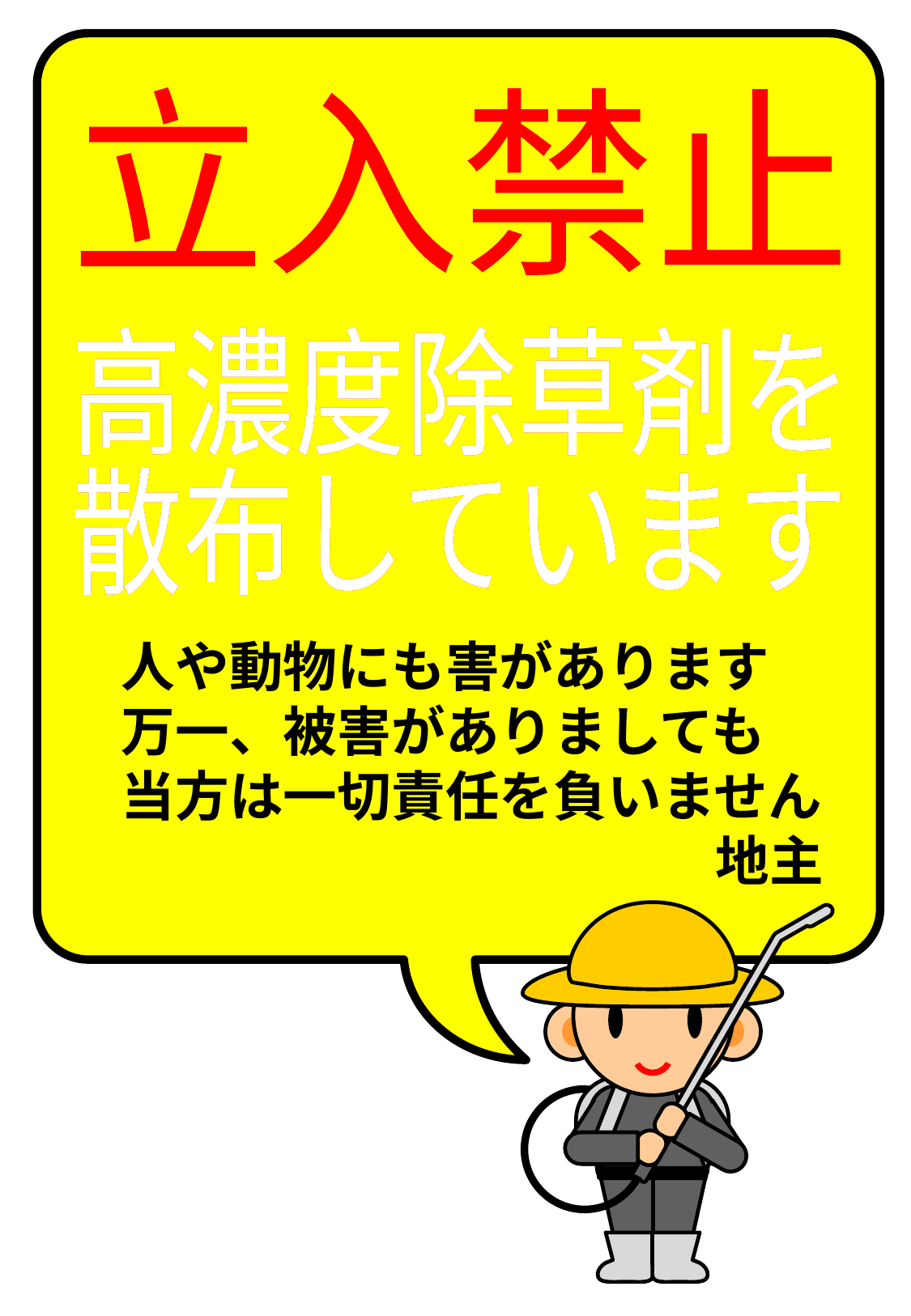

立入禁止
高濃度除草剤を
散布しています
高濃度除草剤を
散布しています
人や動物にも害があります
万一、被害がありましても
当方は一切責任を負いません
　　　　　　　　　　　地主